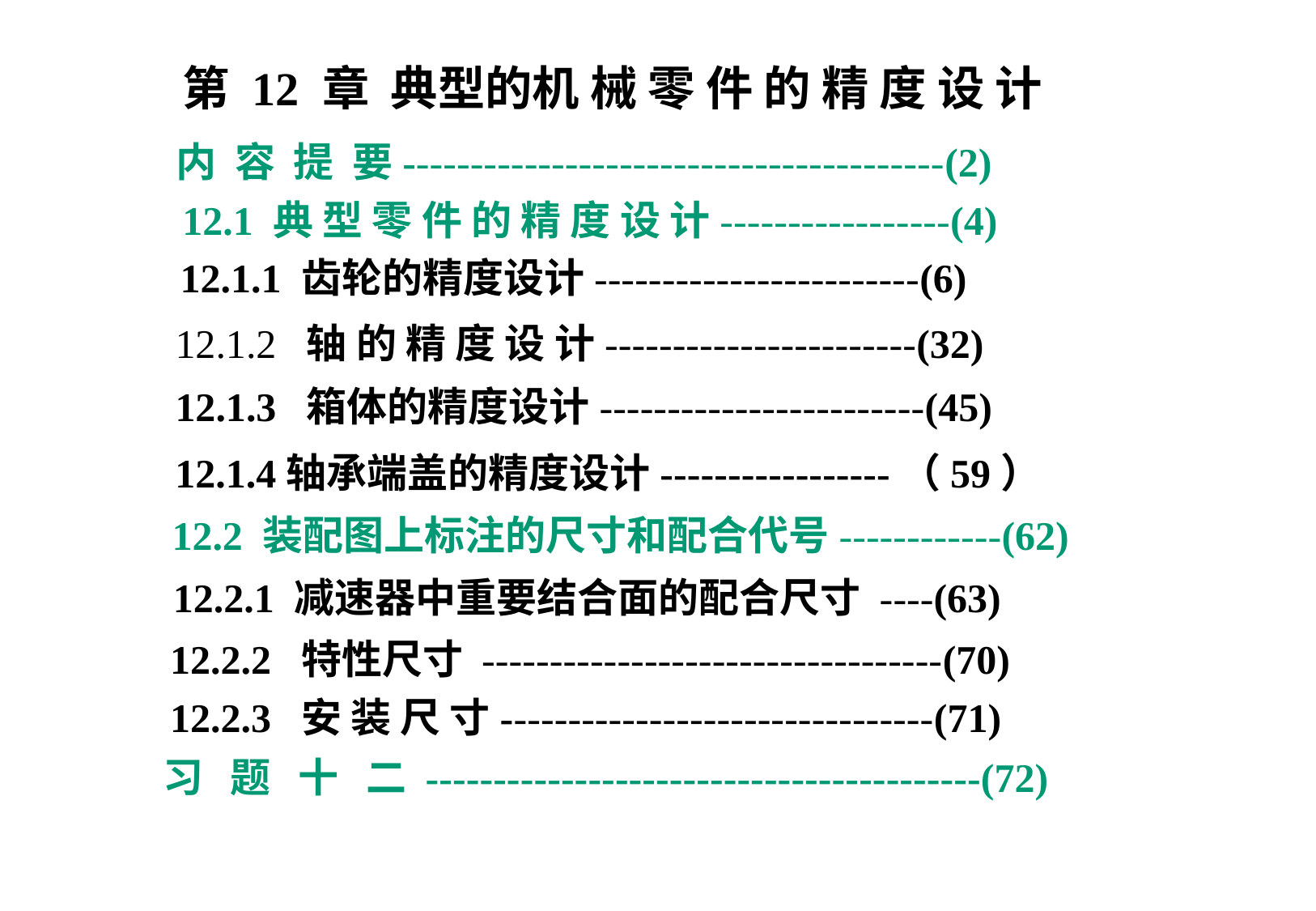

1
第 12 章  典型的机 械 零 件 的 精 度 设 计
内  容  提  要----------------------------------------(2)
12.1 典 型 零 件 的 精 度 设 计-----------------(4)
12.1.1 齿轮的精度设计------------------------(6)
12.1.2  轴 的 精 度 设 计-----------------------(32)
12.1.3  箱体的精度设计------------------------(45)
12.1.4轴承端盖的精度设计-----------------（59）
12.2 装配图上标注的尺寸和配合代号------------(62)
12.2.1 减速器中重要结合面的配合尺寸 ----(63)
12.2.2  特性尺寸 ----------------------------------(70)
12.2.3  安 装 尺 寸--------------------------------(71)
习   题   十   二 -----------------------------------------(72)